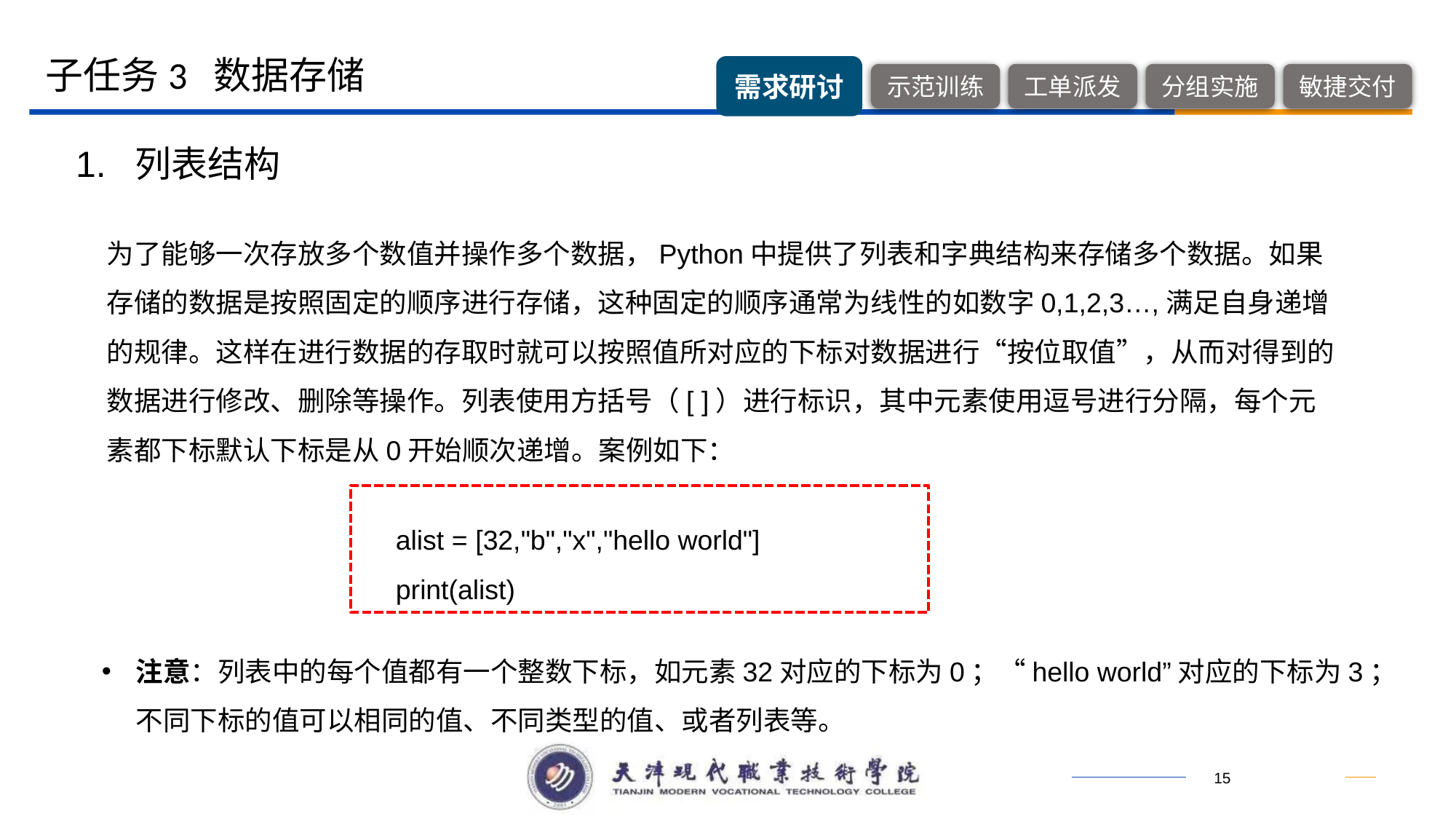

子任务3  数据存储

1.  列表结构
为了能够一次存放多个数值并操作多个数据，Python中提供了列表和字典结构来存储多个数据。如果存储的数据是按照固定的顺序进行存储，这种固定的顺序通常为线性的如数字0,1,2,3…,满足自身递增的规律。这样在进行数据的存取时就可以按照值所对应的下标对数据进行“按位取值”，从而对得到的数据进行修改、删除等操作。列表使用方括号（[ ]）进行标识，其中元素使用逗号进行分隔，每个元素都下标默认下标是从0开始顺次递增。案例如下：

alist = [32,"b","x","hello world"]
print(alist)
注意：列表中的每个值都有一个整数下标，如元素32对应的下标为0；“hello world”对应的下标为3；不同下标的值可以相同的值、不同类型的值、或者列表等。